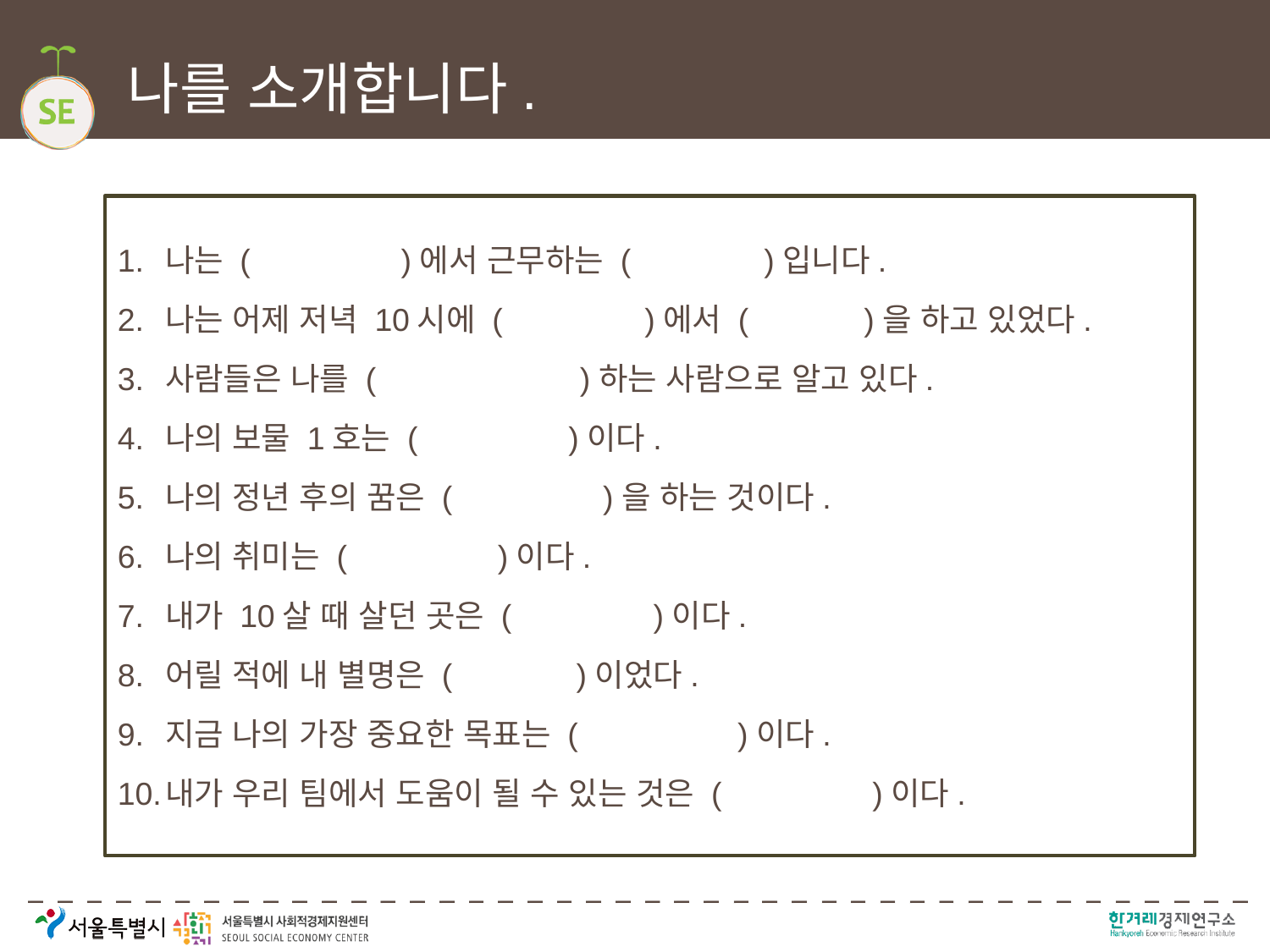

# 나를 소개합니다.
나는 (                 )에서 근무하는 (               )입니다.
나는 어제 저녁 10시에 (                )에서 (             )을 하고 있었다.
사람들은 나를 (                       )하는 사람으로 알고 있다.
나의 보물 1호는 (                 )이다.
나의 정년 후의 꿈은 (                 )을 하는 것이다.
나의 취미는 (                 )이다.
내가 10살 때 살던 곳은 (                )이다.
어릴 적에 내 별명은 (              )이었다.
지금 나의 가장 중요한 목표는 (                  )이다.
내가 우리 팀에서 도움이 될 수 있는 것은 (                 )이다.